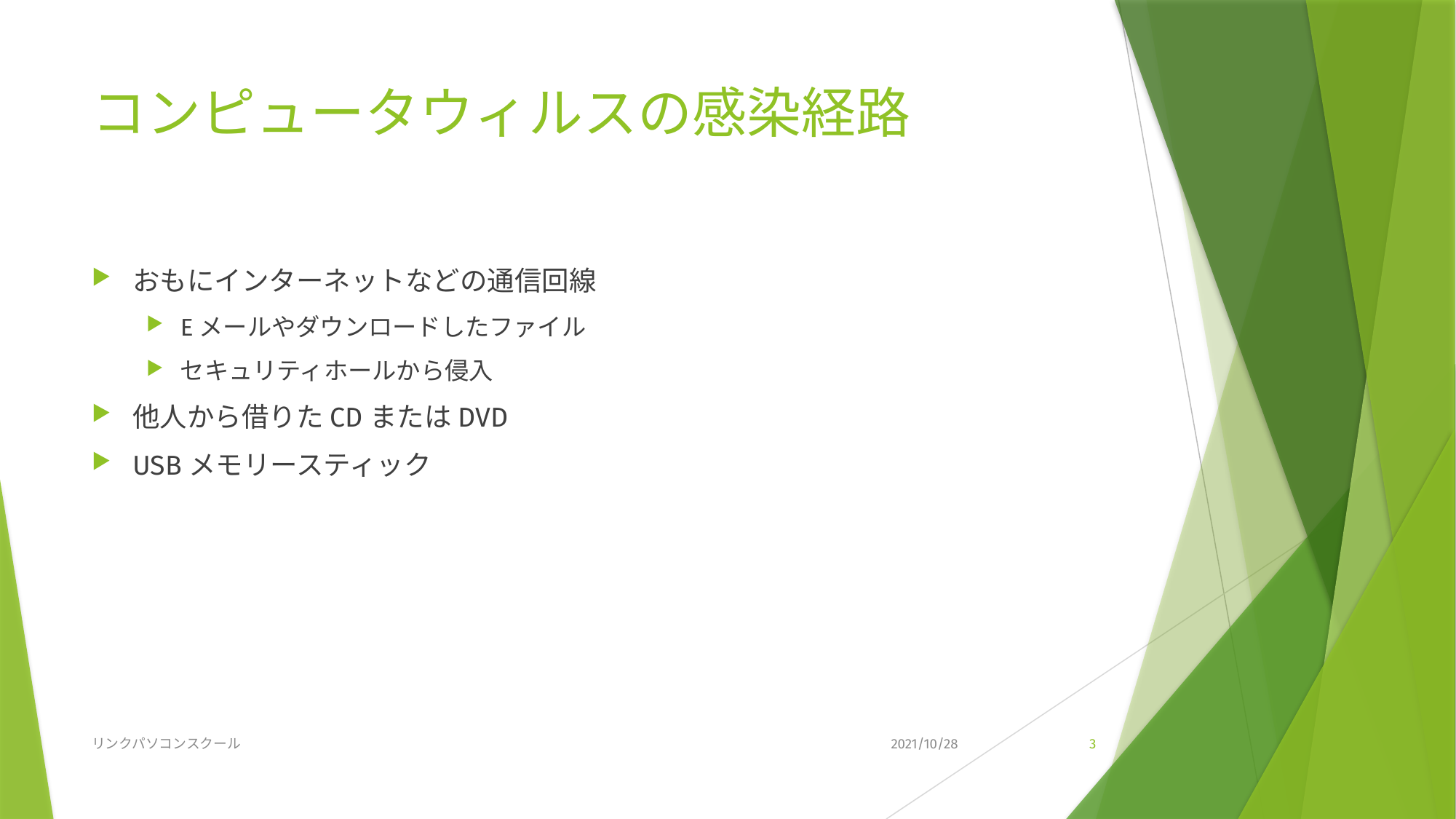

# コンピュータウィルスの感染経路
おもにインターネットなどの通信回線
Eメールやダウンロードしたファイル
セキュリティホールから侵入
他人から借りたCDまたはDVD
USBメモリースティック
リンクパソコンスクール
2021/10/28
3